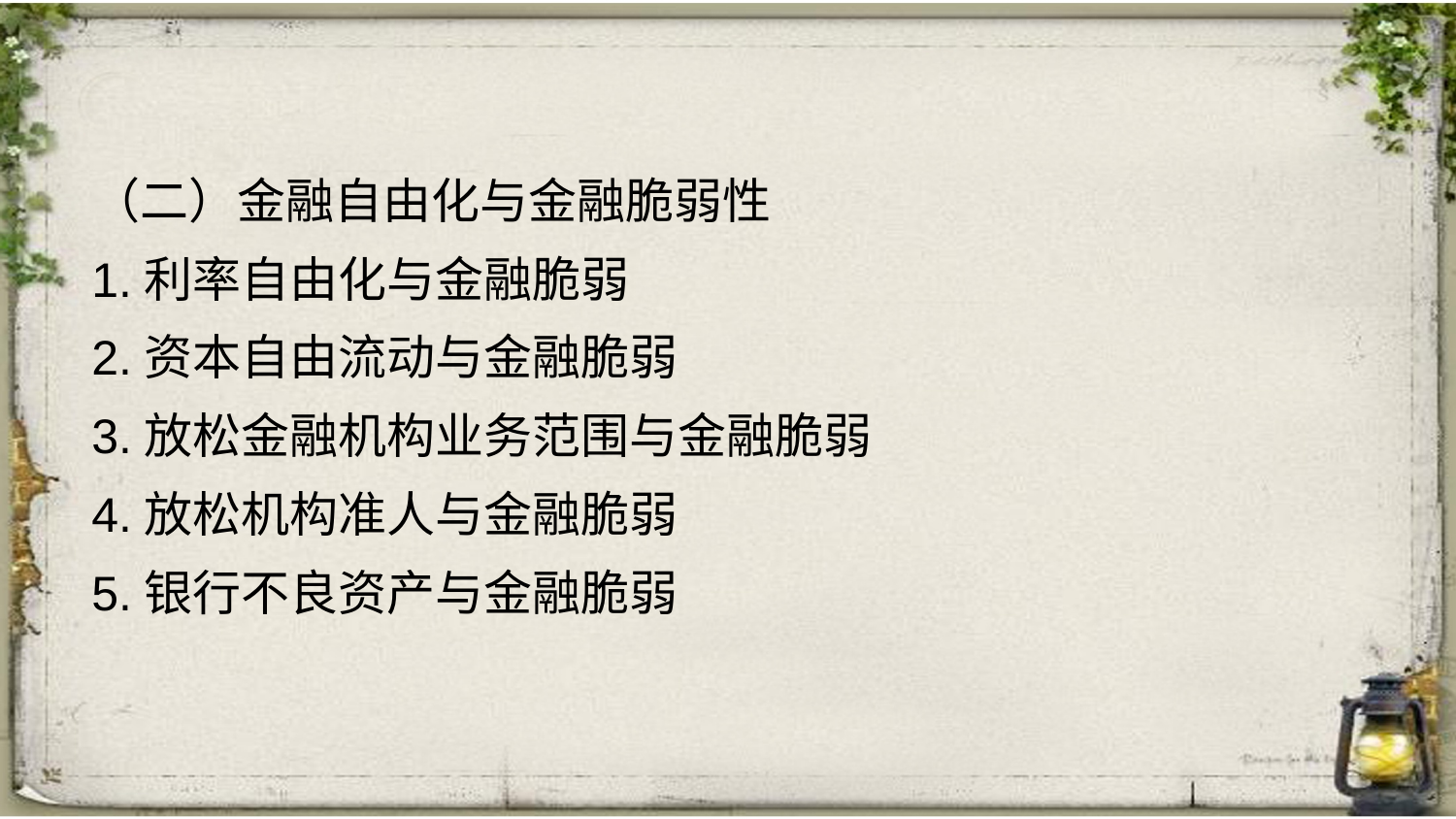

（二）金融自由化与金融脆弱性
1.利率自由化与金融脆弱
2.资本自由流动与金融脆弱
3.放松金融机构业务范围与金融脆弱
4.放松机构准人与金融脆弱
5.银行不良资产与金融脆弱